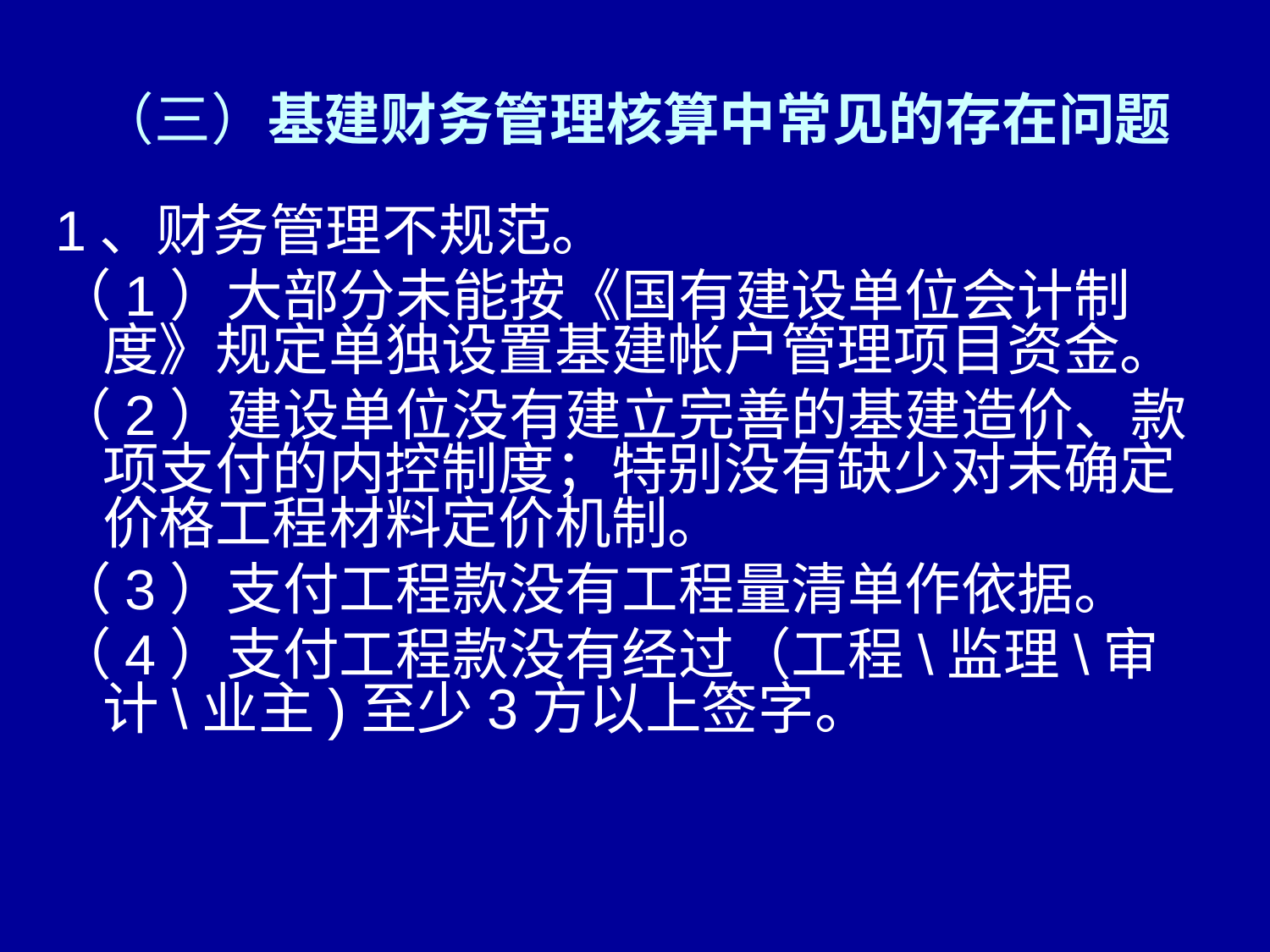

# （三）基建财务管理核算中常见的存在问题
1、财务管理不规范。
（1）大部分未能按《国有建设单位会计制度》规定单独设置基建帐户管理项目资金。
（2）建设单位没有建立完善的基建造价、款项支付的内控制度；特别没有缺少对未确定价格工程材料定价机制。
（3）支付工程款没有工程量清单作依据。
（4）支付工程款没有经过（工程\监理\审计\业主)至少3方以上签字。